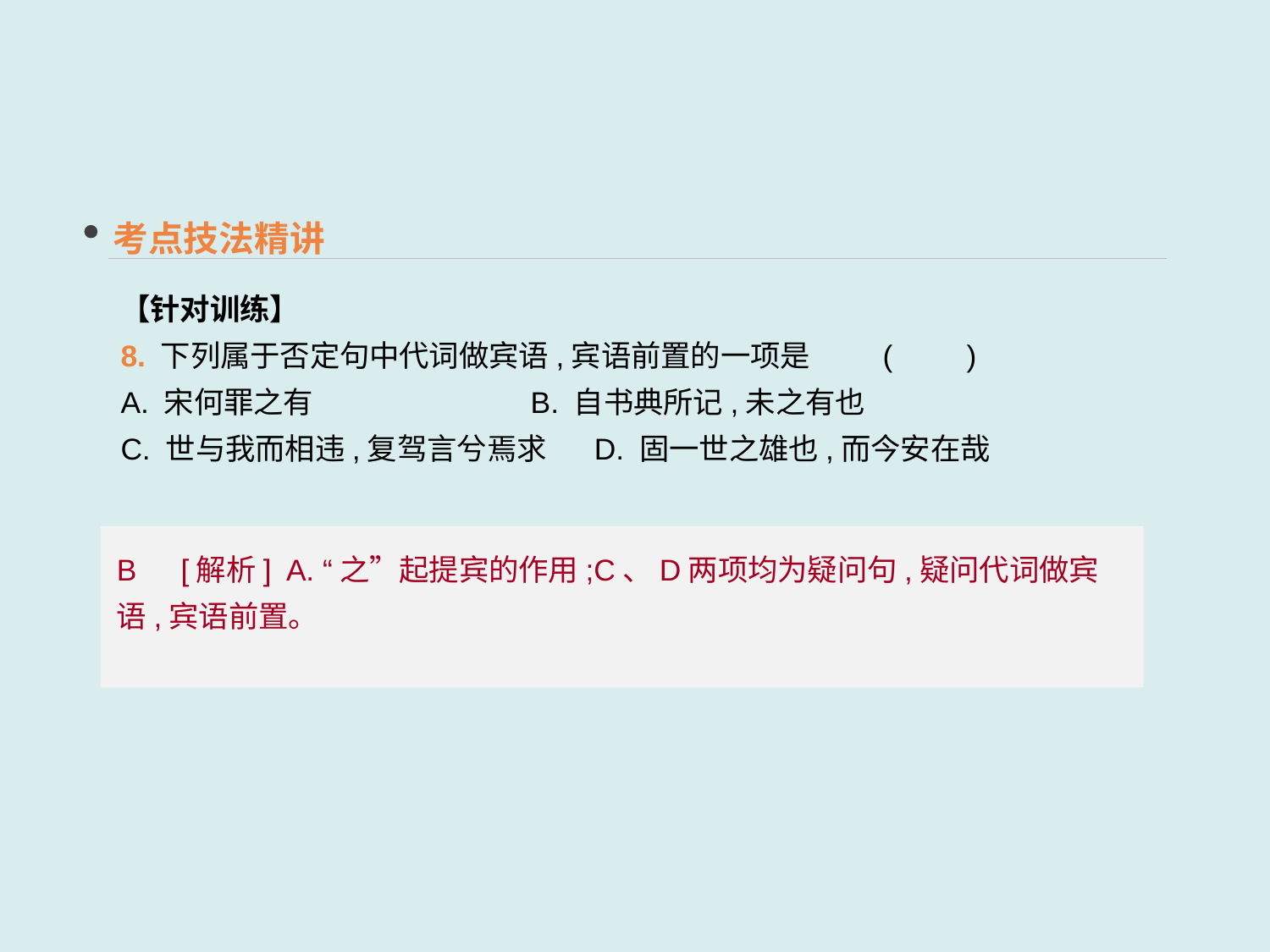

考点技法精讲

【针对训练】
8. 下列属于否定句中代词做宾语,宾语前置的一项是	(　　)
A. 宋何罪之有                               B. 自书典所记,未之有也
C. 世与我而相违,复驾言兮焉求      D. 固一世之雄也,而今安在哉

B　[解析]  A. “之”起提宾的作用;C、D两项均为疑问句,疑问代词做宾语,宾语前置。